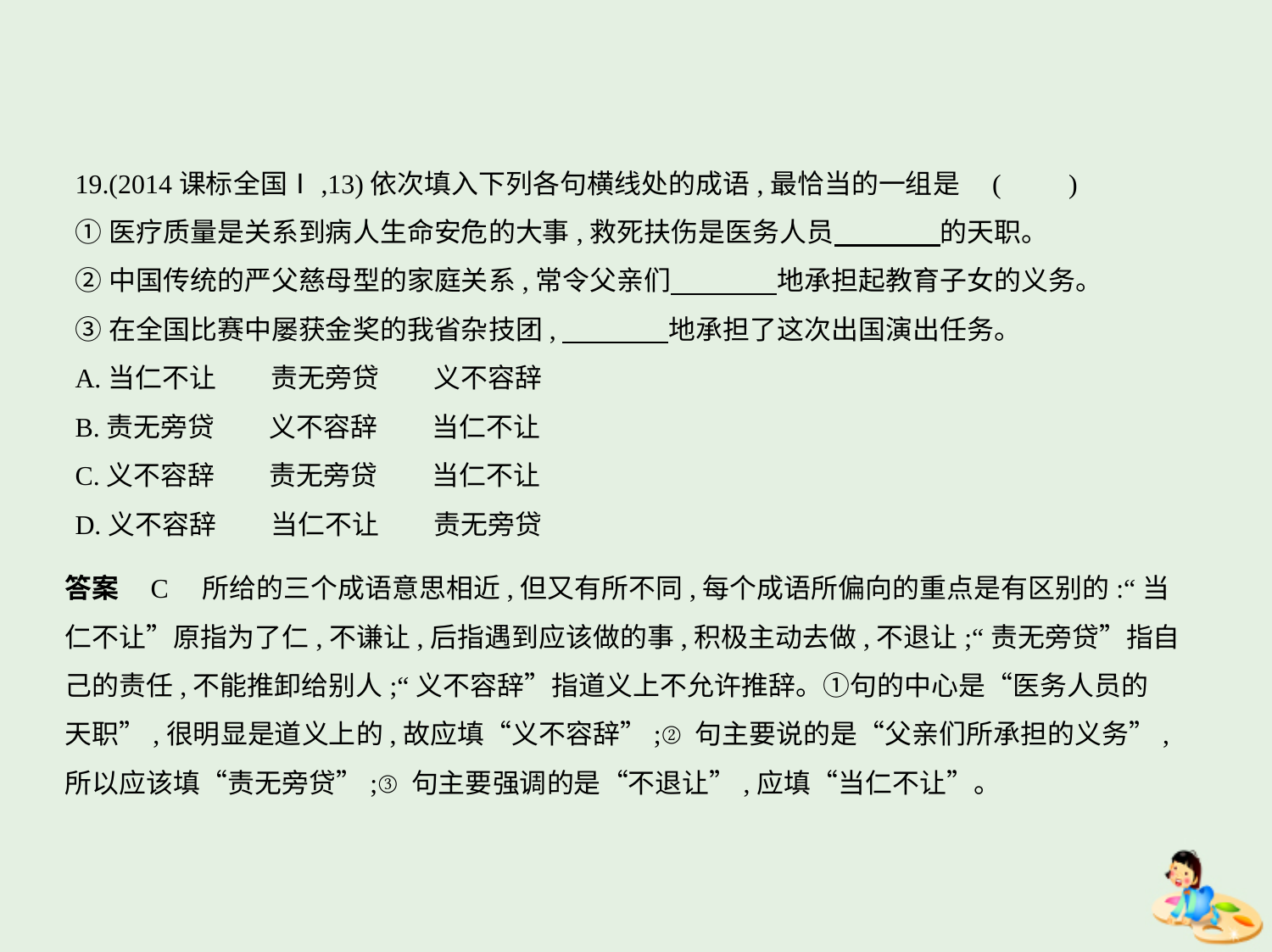

19.(2014课标全国Ⅰ,13)依次填入下列各句横线处的成语,最恰当的一组是 (　　)
①医疗质量是关系到病人生命安危的大事,救死扶伤是医务人员　　　    的天职。
②中国传统的严父慈母型的家庭关系,常令父亲们　　　    地承担起教育子女的义务。
③在全国比赛中屡获金奖的我省杂技团,　　　    地承担了这次出国演出任务。
A.当仁不让　　责无旁贷　　义不容辞
B.责无旁贷　　义不容辞　　当仁不让
C.义不容辞　　责无旁贷　　当仁不让
D.义不容辞　　当仁不让　　责无旁贷
答案    C　所给的三个成语意思相近,但又有所不同,每个成语所偏向的重点是有区别的:“当
仁不让”原指为了仁,不谦让,后指遇到应该做的事,积极主动去做,不退让;“责无旁贷”指自
己的责任,不能推卸给别人;“义不容辞”指道义上不允许推辞。①句的中心是“医务人员的
天职”,很明显是道义上的,故应填“义不容辞”;②句主要说的是“父亲们所承担的义务”,
所以应该填“责无旁贷”;③句主要强调的是“不退让”,应填“当仁不让”。